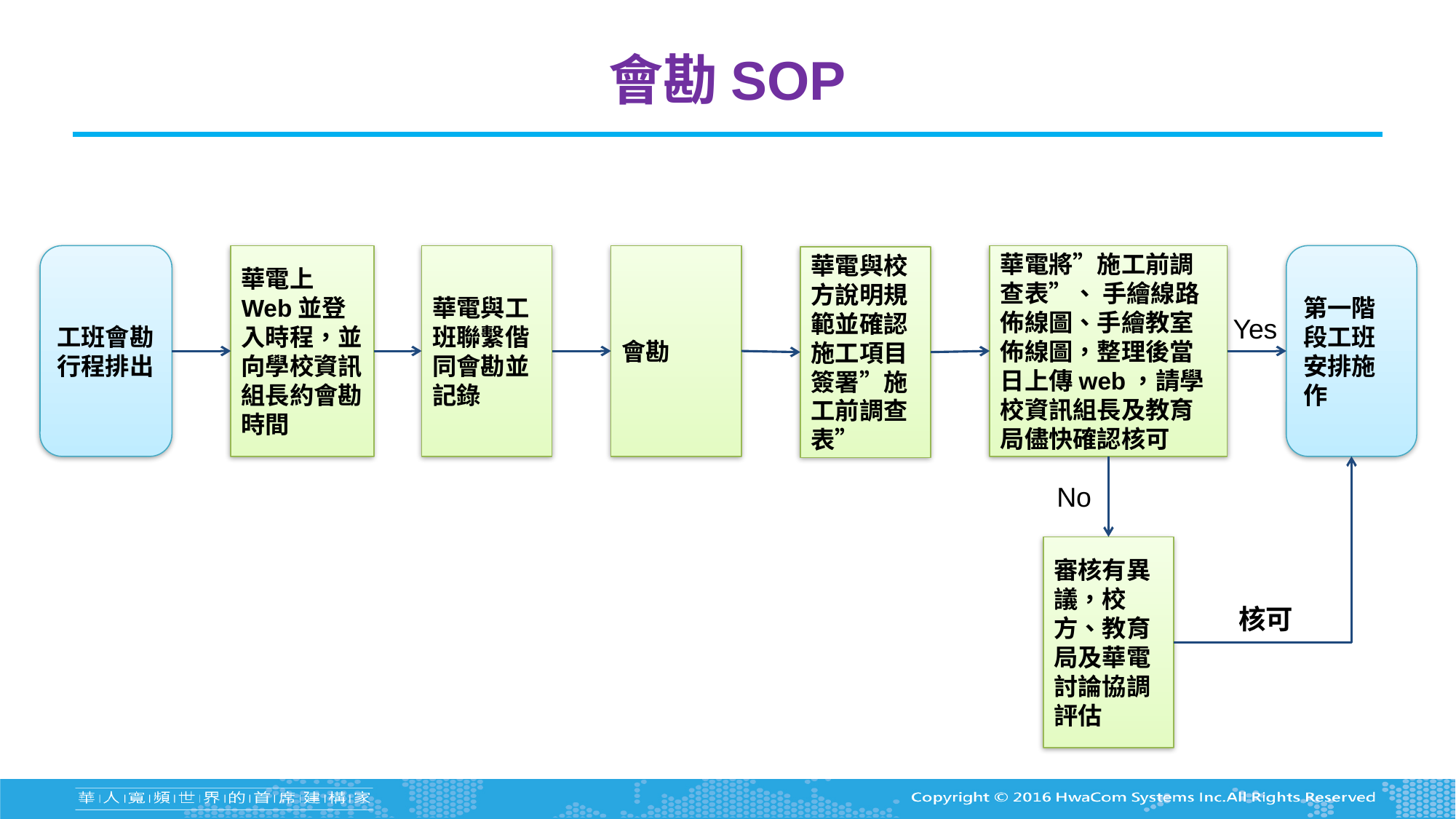

# 會勘SOP
工班會勘行程排出
華電上Web並登入時程，並向學校資訊組長約會勘時間
華電與工班聯繫偕同會勘並記錄
會勘
第一階段工班安排施作
華電將”施工前調查表”、 手繪線路佈線圖、手繪教室佈線圖，整理後當日上傳web，請學校資訊組長及教育局儘快確認核可
華電與校方說明規範並確認施工項目簽署”施工前調查表”
Yes
No
審核有異議，校方、教育局及華電討論協調評估
核可